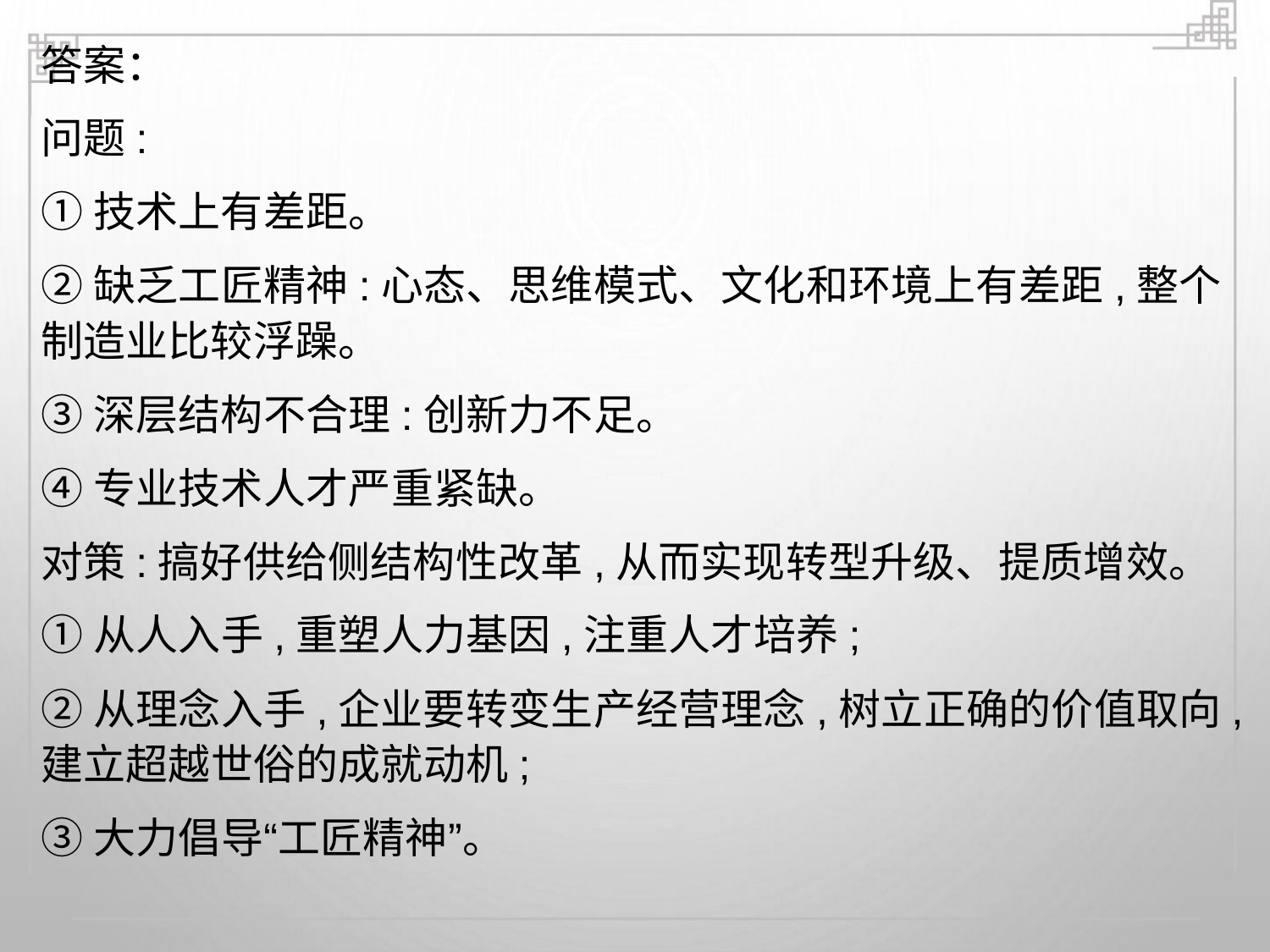

答案：
问题:
①技术上有差距。
②缺乏工匠精神:心态、思维模式、文化和环境上有差距,整个
制造业比较浮躁。
③深层结构不合理:创新力不足。
④专业技术人才严重紧缺。
对策:搞好供给侧结构性改革,从而实现转型升级、提质增效。
①从人入手,重塑人力基因,注重人才培养;
②从理念入手,企业要转变生产经营理念,树立正确的价值取向,
建立超越世俗的成就动机;
③大力倡导“工匠精神”。